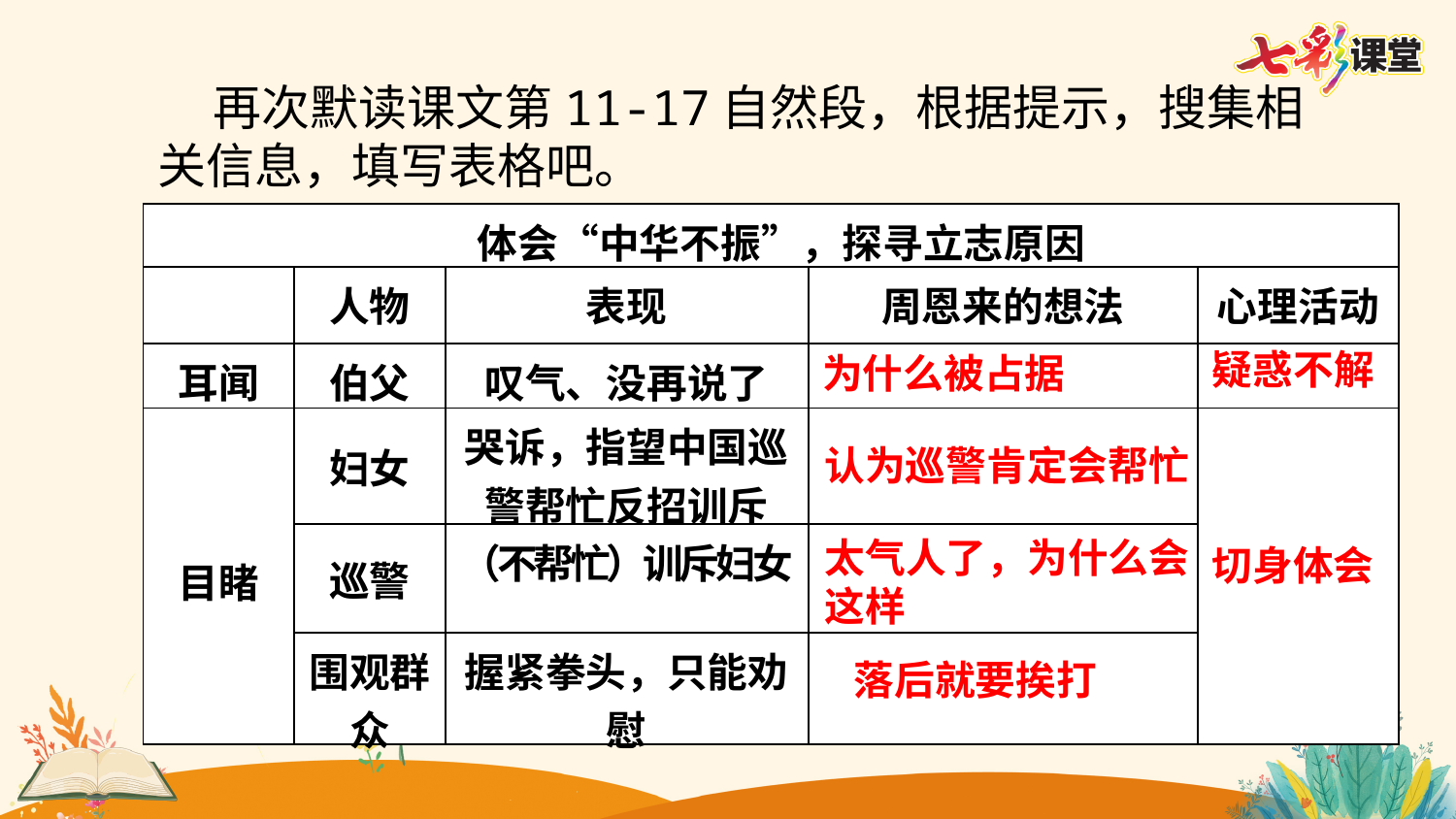

再次默读课文第11-17自然段，根据提示，搜集相关信息，填写表格吧。
| 体会“中华不振”，探寻立志原因 |  |  |  |  |
| --- | --- | --- | --- | --- |
|  | 人物 | 表现 | 周恩来的想法 | 心理活动 |
| 耳闻 | 伯父 | 叹气、没再说了 |  |  |
| 目睹 | 妇女 | 哭诉，指望中国巡警帮忙反招训斥 |  |  |
|  | 巡警 | （不帮忙）训斥妇女 |  |  |
|  | 围观群众 | 握紧拳头，只能劝慰 |  |  |
疑惑不解
为什么被占据
认为巡警肯定会帮忙
太气人了，为什么会这样
切身体会
落后就要挨打